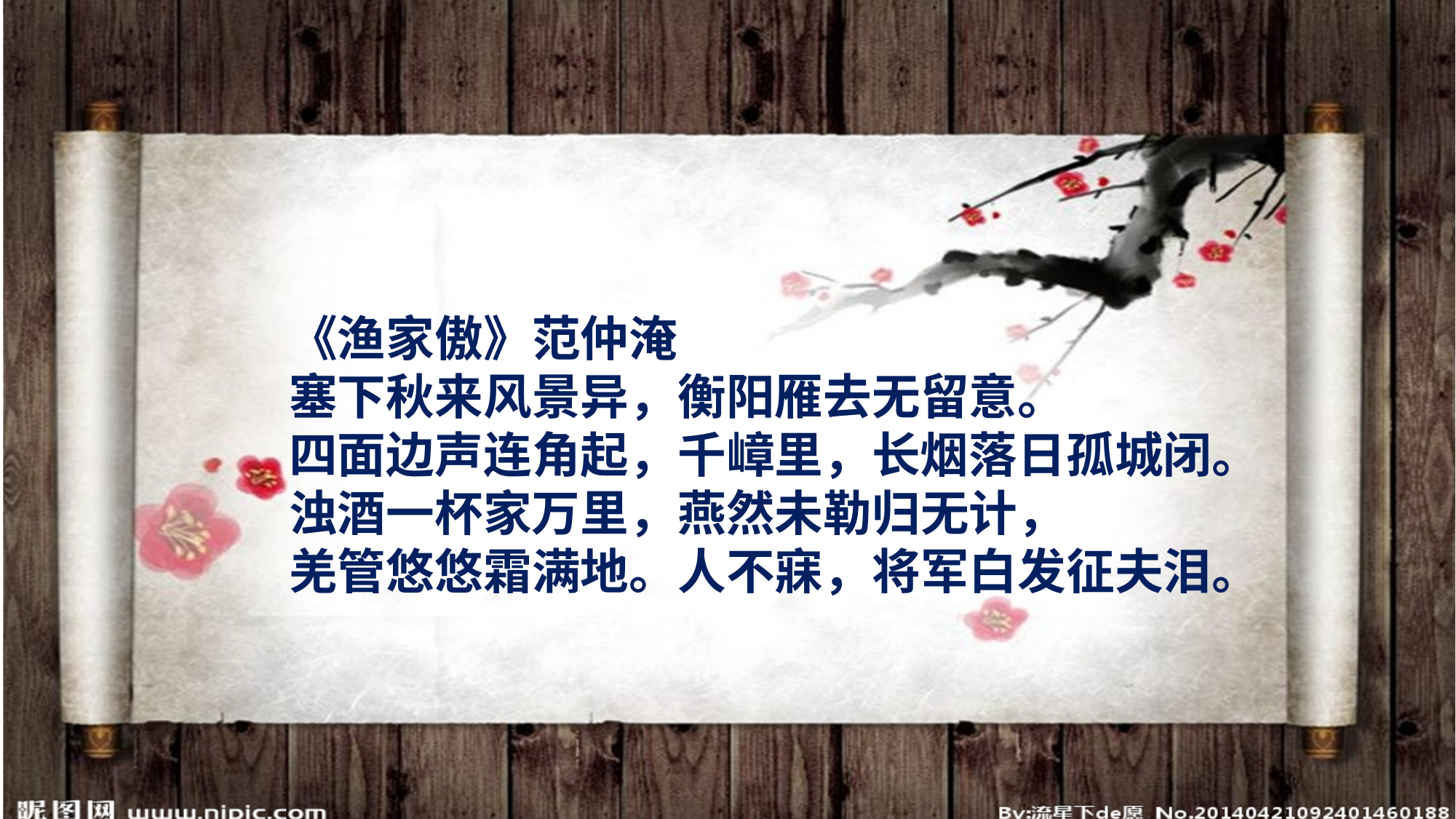

《渔家傲》范仲淹
塞下秋来风景异，衡阳雁去无留意。
四面边声连角起，千嶂里，长烟落日孤城闭。
浊酒一杯家万里，燕然未勒归无计，
羌管悠悠霜满地。人不寐，将军白发征夫泪。